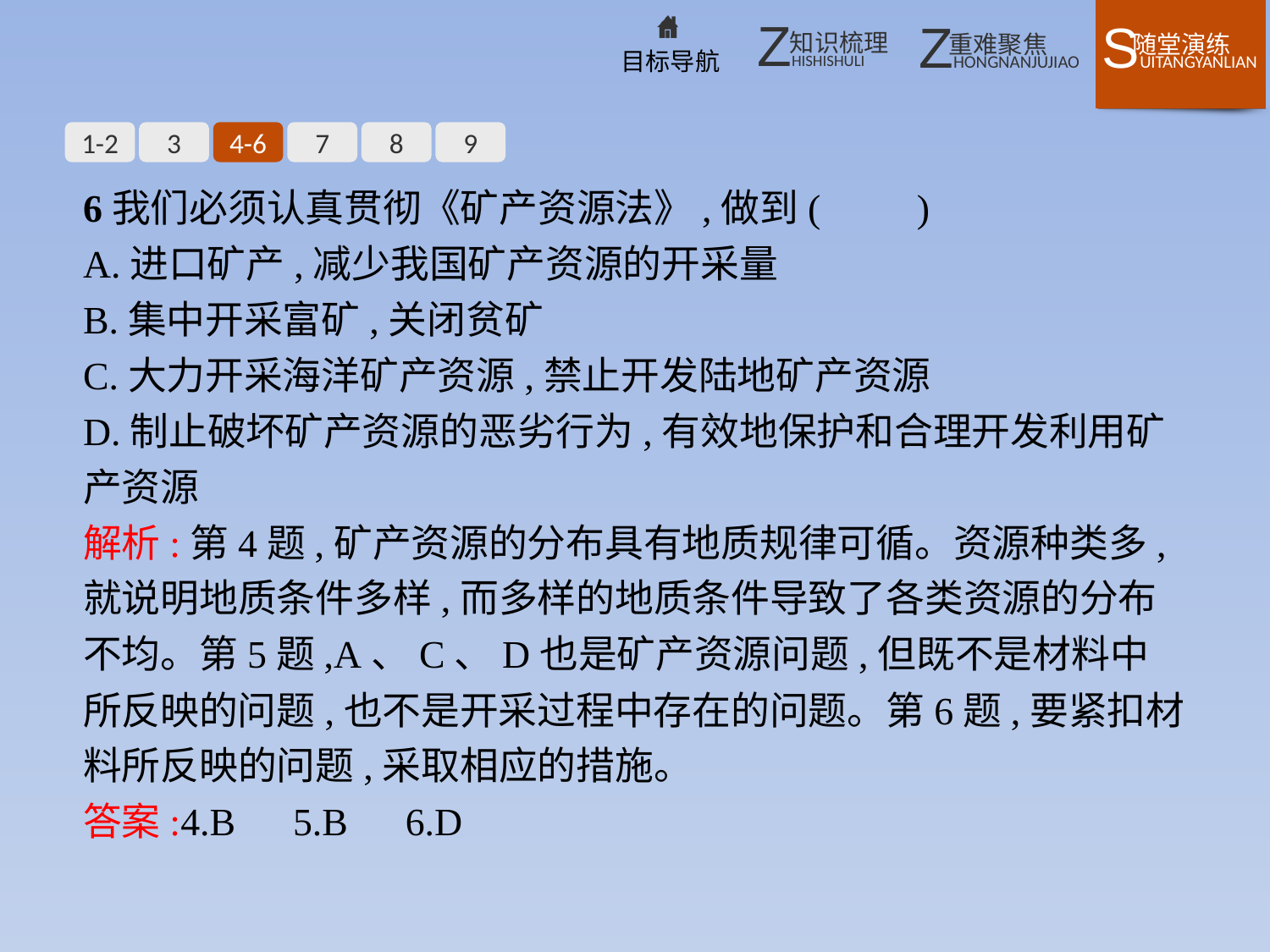

1-2
3
4-6
7
8
9
6我们必须认真贯彻《矿产资源法》,做到(　　)
A.进口矿产,减少我国矿产资源的开采量
B.集中开采富矿,关闭贫矿
C.大力开采海洋矿产资源,禁止开发陆地矿产资源
D.制止破坏矿产资源的恶劣行为,有效地保护和合理开发利用矿产资源
解析:第4题,矿产资源的分布具有地质规律可循。资源种类多,就说明地质条件多样,而多样的地质条件导致了各类资源的分布不均。第5题,A、C、D也是矿产资源问题,但既不是材料中所反映的问题,也不是开采过程中存在的问题。第6题,要紧扣材料所反映的问题,采取相应的措施。
答案:4.B　5.B　6.D